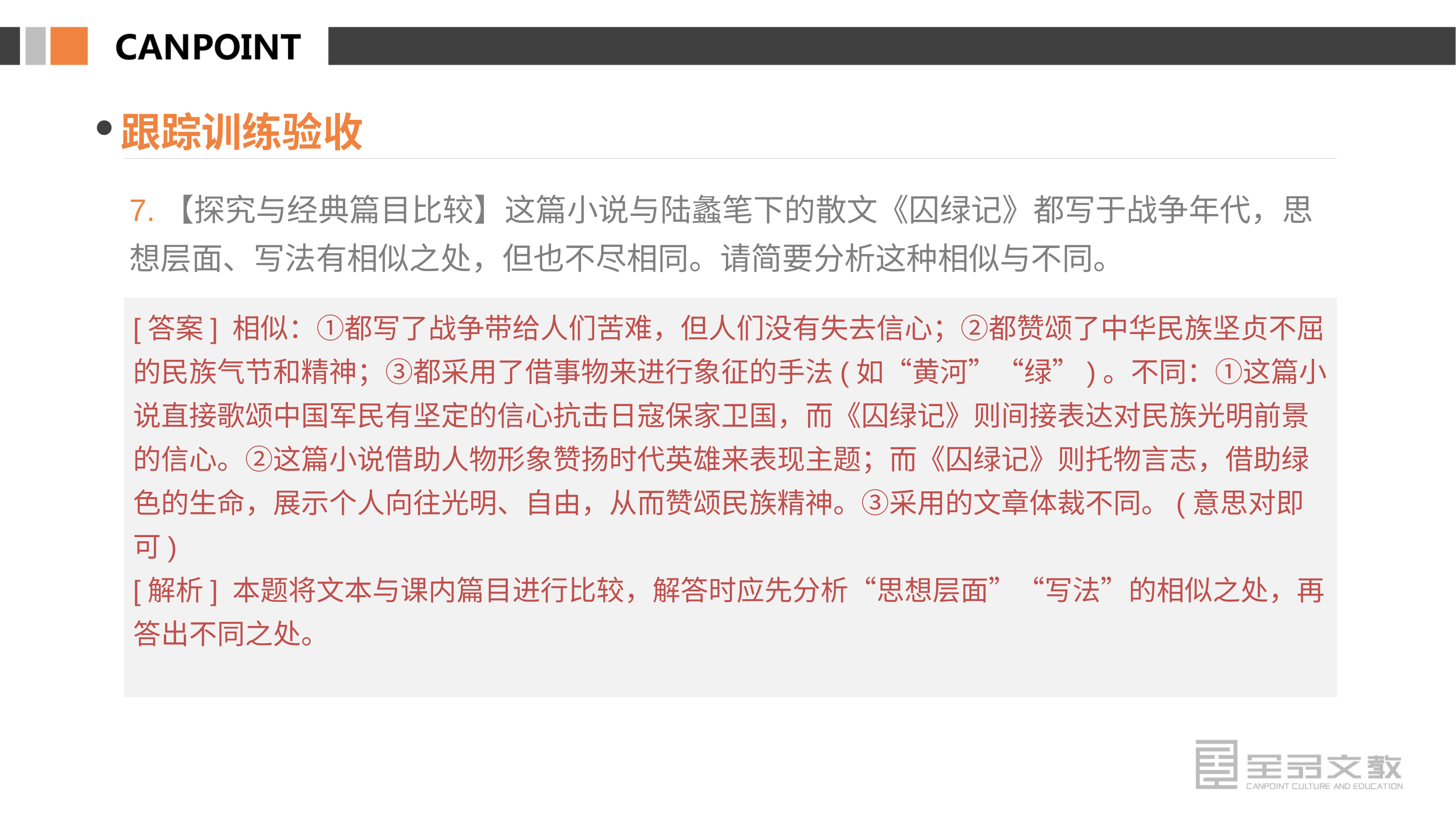

跟踪训练验收

7.【探究与经典篇目比较】这篇小说与陆蠡笔下的散文《囚绿记》都写于战争年代，思想层面、写法有相似之处，但也不尽相同。请简要分析这种相似与不同。

[答案] 相似：①都写了战争带给人们苦难，但人们没有失去信心；②都赞颂了中华民族坚贞不屈的民族气节和精神；③都采用了借事物来进行象征的手法(如“黄河”“绿”)。不同：①这篇小说直接歌颂中国军民有坚定的信心抗击日寇保家卫国，而《囚绿记》则间接表达对民族光明前景的信心。②这篇小说借助人物形象赞扬时代英雄来表现主题；而《囚绿记》则托物言志，借助绿色的生命，展示个人向往光明、自由，从而赞颂民族精神。③采用的文章体裁不同。(意思对即可)
[解析] 本题将文本与课内篇目进行比较，解答时应先分析“思想层面”“写法”的相似之处，再答出不同之处。